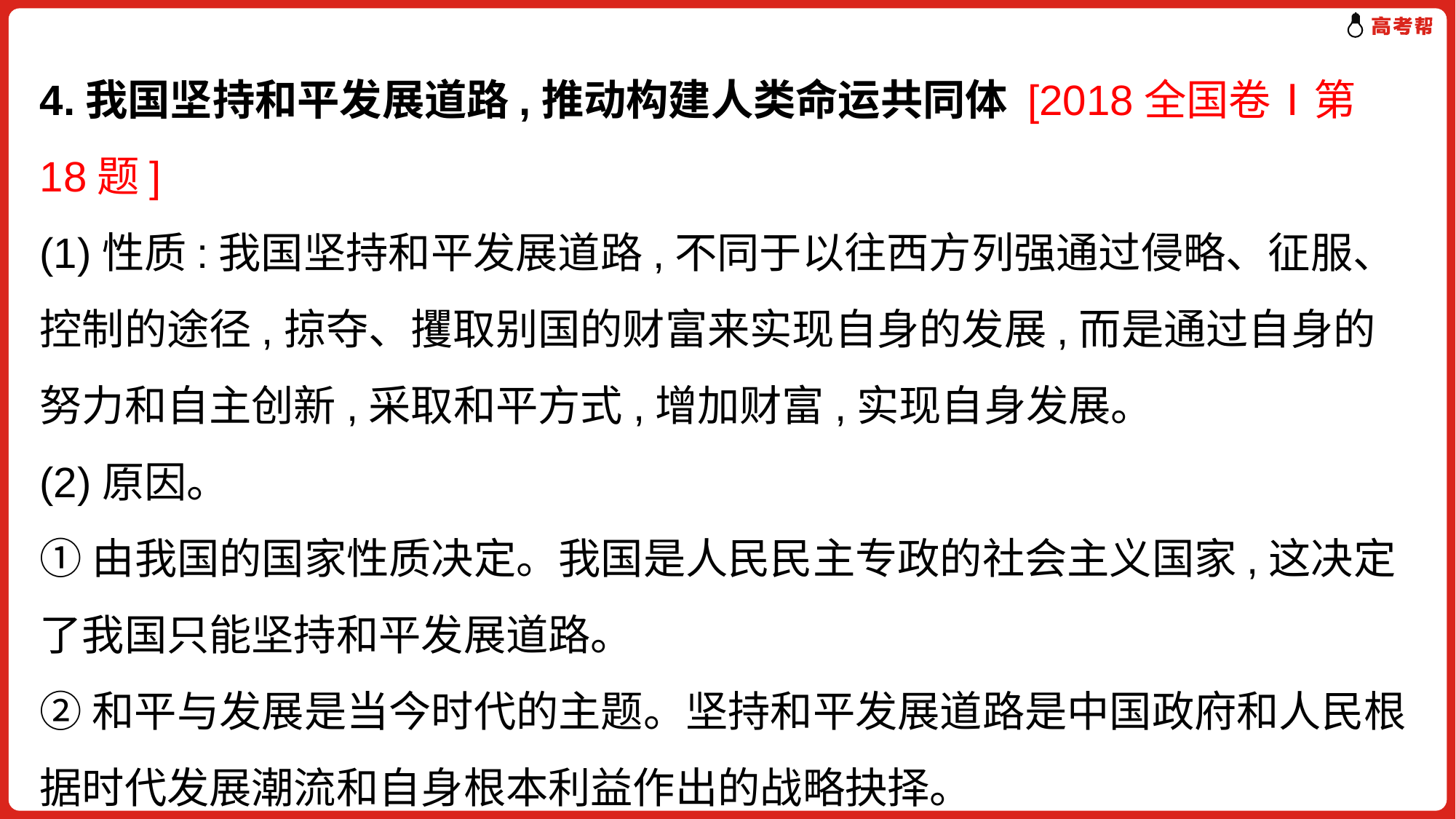

4.我国坚持和平发展道路,推动构建人类命运共同体 [2018全国卷Ⅰ第18题]
(1)性质:我国坚持和平发展道路,不同于以往西方列强通过侵略、征服、控制的途径,掠夺、攫取别国的财富来实现自身的发展,而是通过自身的努力和自主创新,采取和平方式,增加财富,实现自身发展。
(2)原因。
①由我国的国家性质决定。我国是人民民主专政的社会主义国家,这决定了我国只能坚持和平发展道路。
②和平与发展是当今时代的主题。坚持和平发展道路是中国政府和人民根据时代发展潮流和自身根本利益作出的战略抉择。